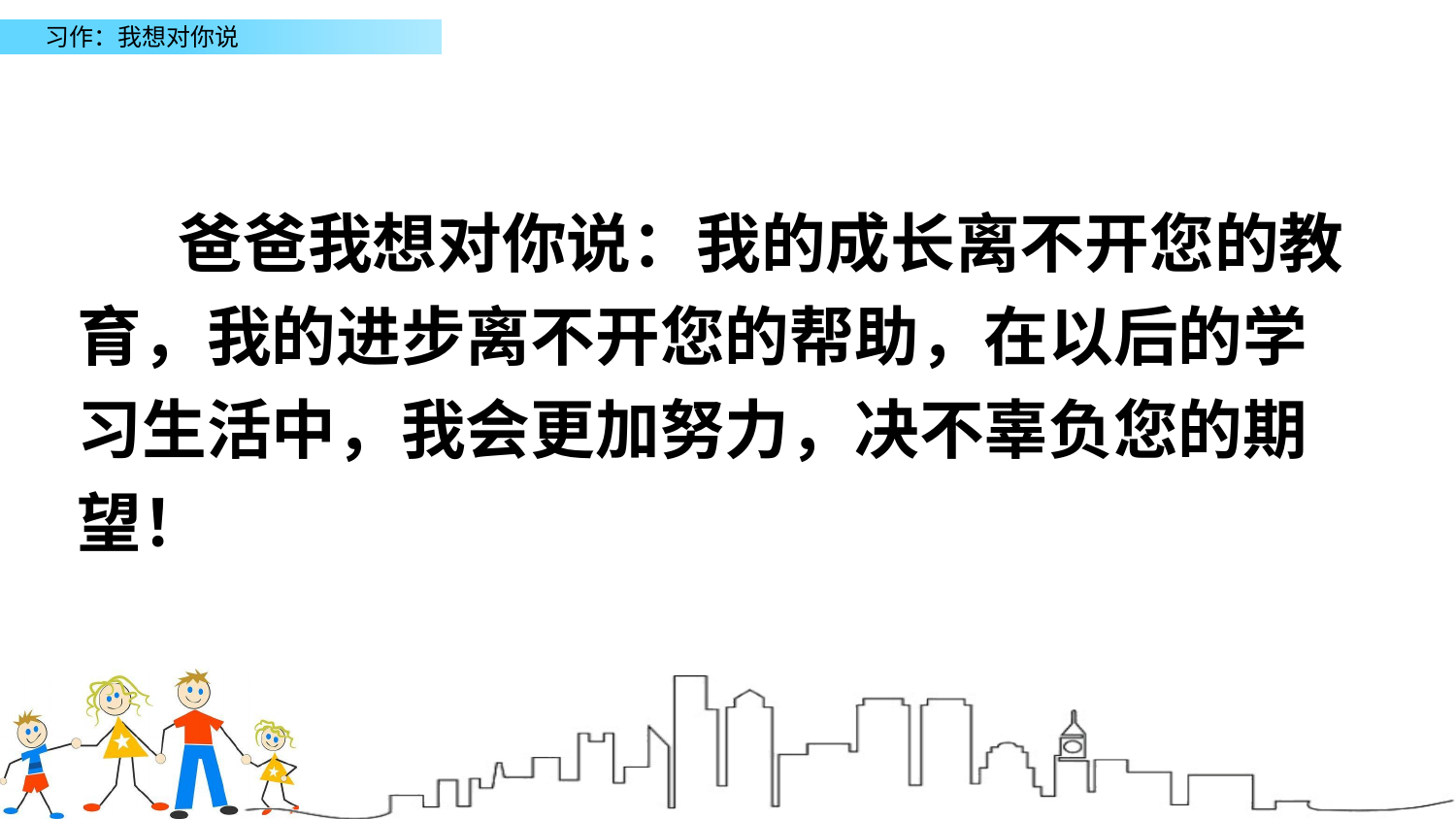

爸爸我想对你说：我的成长离不开您的教育，我的进步离不开您的帮助，在以后的学习生活中，我会更加努力，决不辜负您的期望！
10